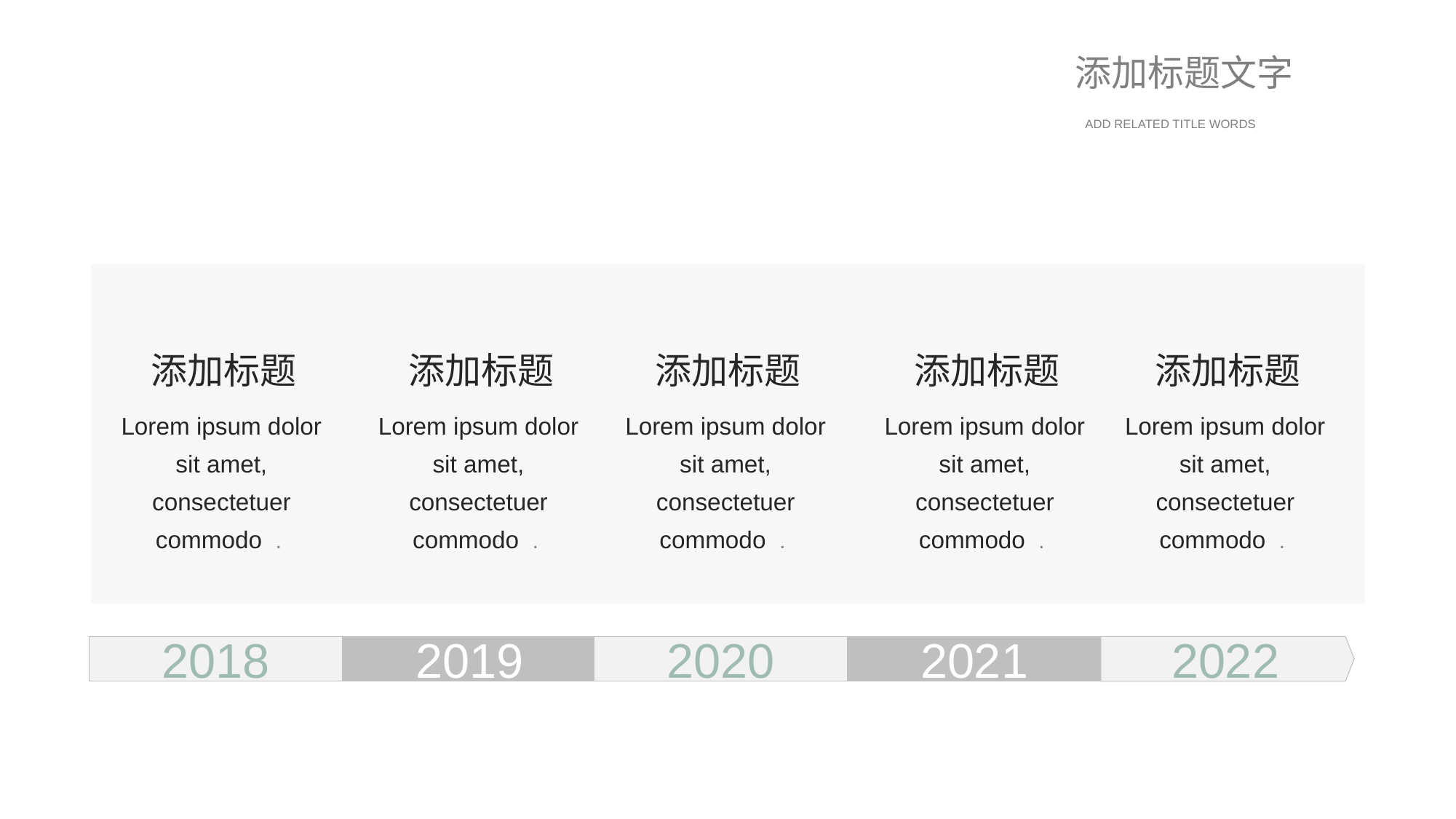

添加标题文字
ADD RELATED TITLE WORDS

添加标题
添加标题
添加标题
添加标题
添加标题
Lorem ipsum dolor sit amet, consectetuer commodo  .
Lorem ipsum dolor sit amet, consectetuer commodo  .
Lorem ipsum dolor sit amet, consectetuer commodo  .
Lorem ipsum dolor sit amet, consectetuer commodo  .
Lorem ipsum dolor sit amet, consectetuer commodo  .
2018
2019
2020
2021
2022